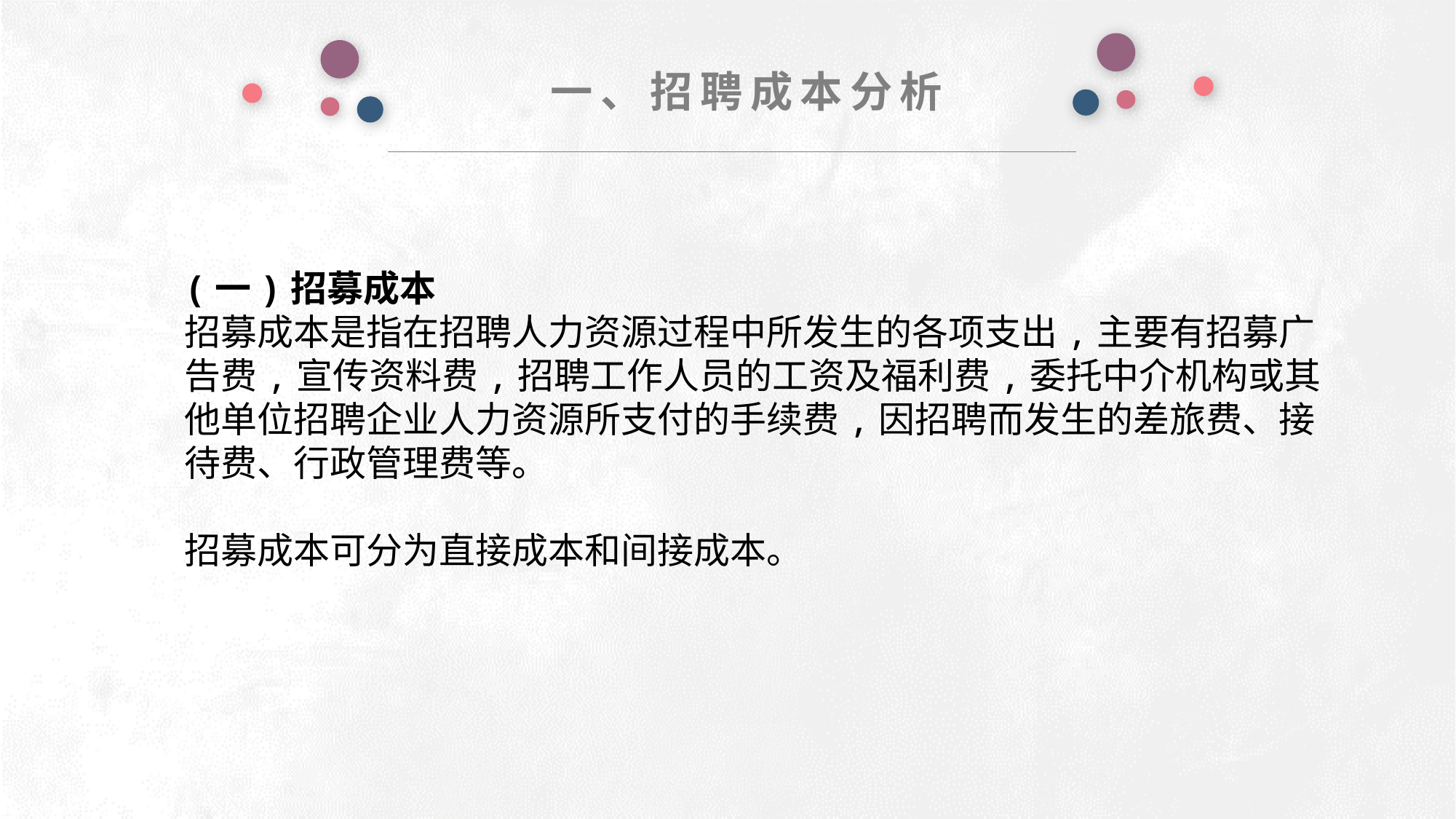

一、招聘成本分析

e7d195523061f1c0deeec63e560781cfd59afb0ea006f2a87ABB68BF51EA6619813959095094C18C62A12F549504892A4AAA8C1554C6663626E05CA27F281A14E6983772AFC3FB97135759321DEA3D70CCCB10945EC5A0322096E752803368C2184698845E3CCD6DB7F651295A8E4F3FDC19EA64A2B4A4AC1434B55AAE41CF0BF61B375C23F3039959E085EE760725AA
(一)招募成本
招募成本是指在招聘人力资源过程中所发生的各项支出,主要有招募广告费,宣传资料费,招聘工作人员的工资及福利费,委托中介机构或其他单位招聘企业人力资源所支付的手续费,因招聘而发生的差旅费、接待费、行政管理费等。

招募成本可分为直接成本和间接成本。